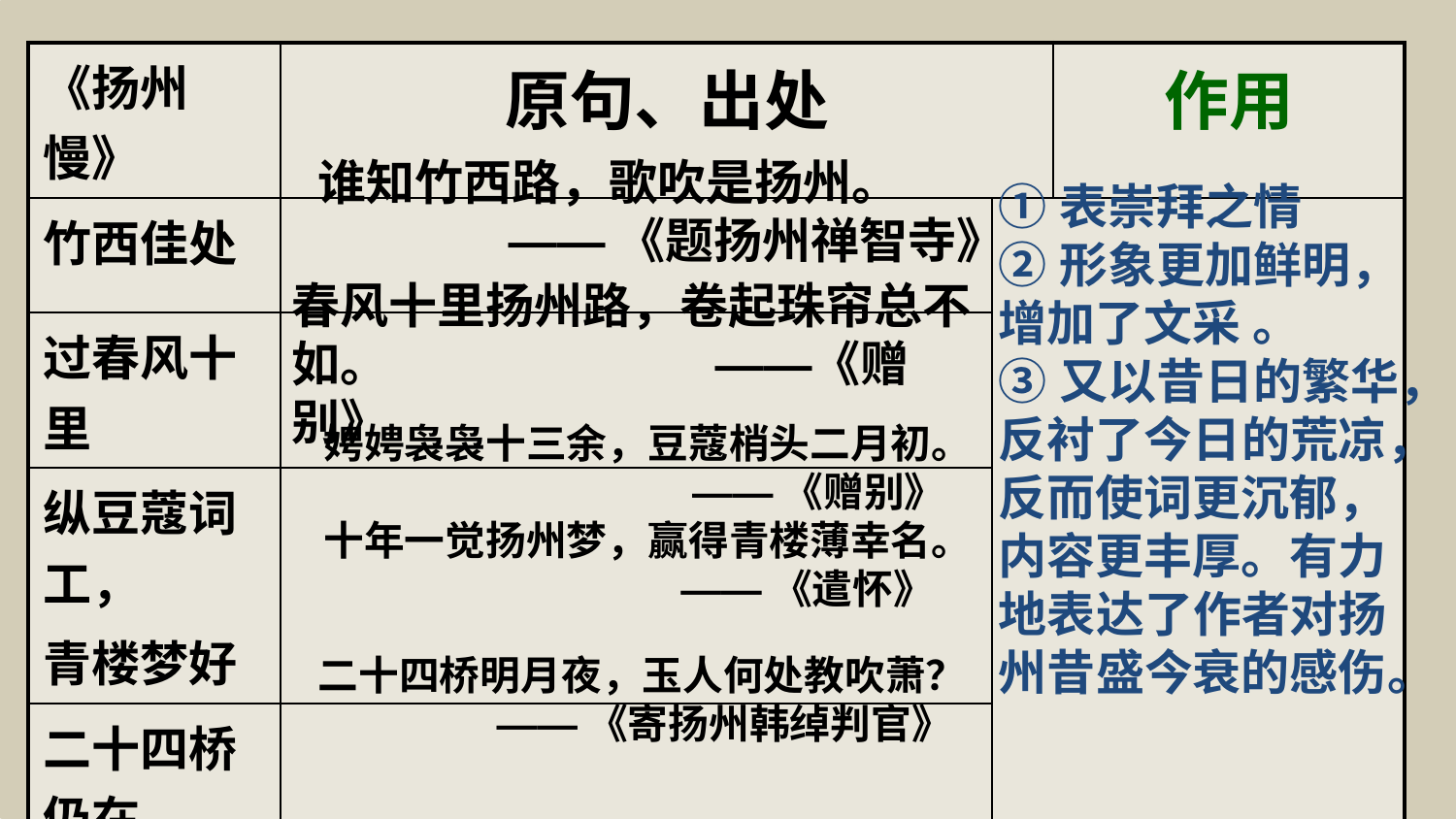

| 《扬州慢》 | 原句、出处 |  | 作用 |
| --- | --- | --- | --- |
| 竹西佳处 |  |  |  |
| 过春风十里 |  |  |  |
| 纵豆蔻词工， 青楼梦好 |  |  |  |
| 二十四桥仍在 |  |  |  |
谁知竹西路，歌吹是扬州。
              ——《题扬州禅智寺》
①表崇拜之情
②形象更加鲜明，增加了文采 。
③又以昔日的繁华，反衬了今日的荒凉，反而使词更沉郁，内容更丰厚。有力地表达了作者对扬州昔盛今衰的感伤。
春风十里扬州路，卷起珠帘总不如。                        ——《赠别》
娉娉袅袅十三余，豆蔻梢头二月初。
                                 ——《赠别》
十年一觉扬州梦，赢得青楼薄幸名。
                                ——《遣怀》
二十四桥明月夜，玉人何处教吹萧？
                ——《寄扬州韩绰判官》